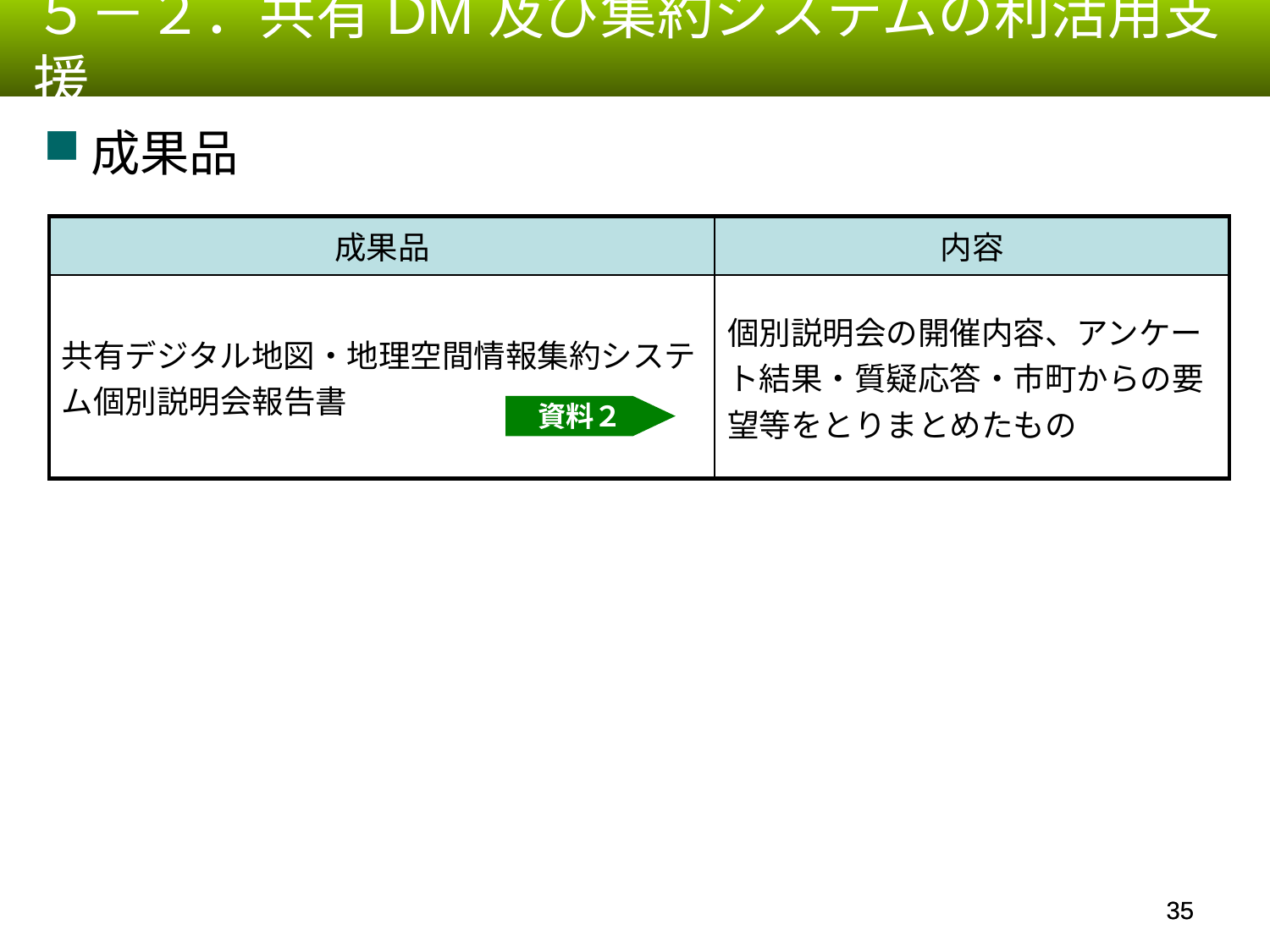

５－２．共有DM及び集約システムの利活用支援
成果品
| 成果品 | 内容 |
| --- | --- |
| 共有デジタル地図・地理空間情報集約システム個別説明会報告書 | 個別説明会の開催内容、アンケート結果・質疑応答・市町からの要望等をとりまとめたもの |
資料２
35
35